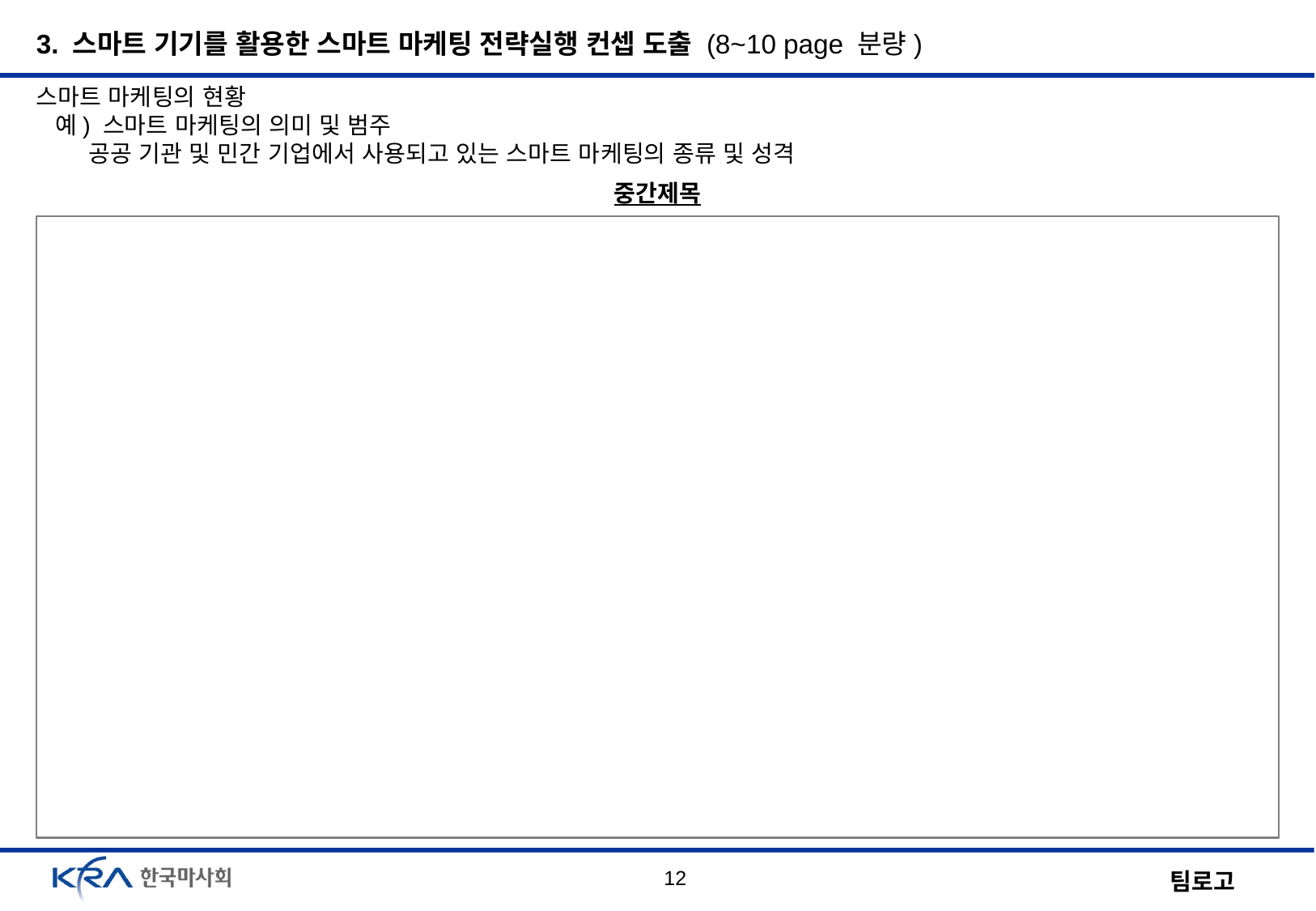

3. 스마트 기기를 활용한 스마트 마케팅 전략실행 컨셉 도출 (8~10 page 분량)
스마트 마케팅의 현황
  예) 스마트 마케팅의 의미 및 범주
       공공 기관 및 민간 기업에서 사용되고 있는 스마트 마케팅의 종류 및 성격
중간제목

12